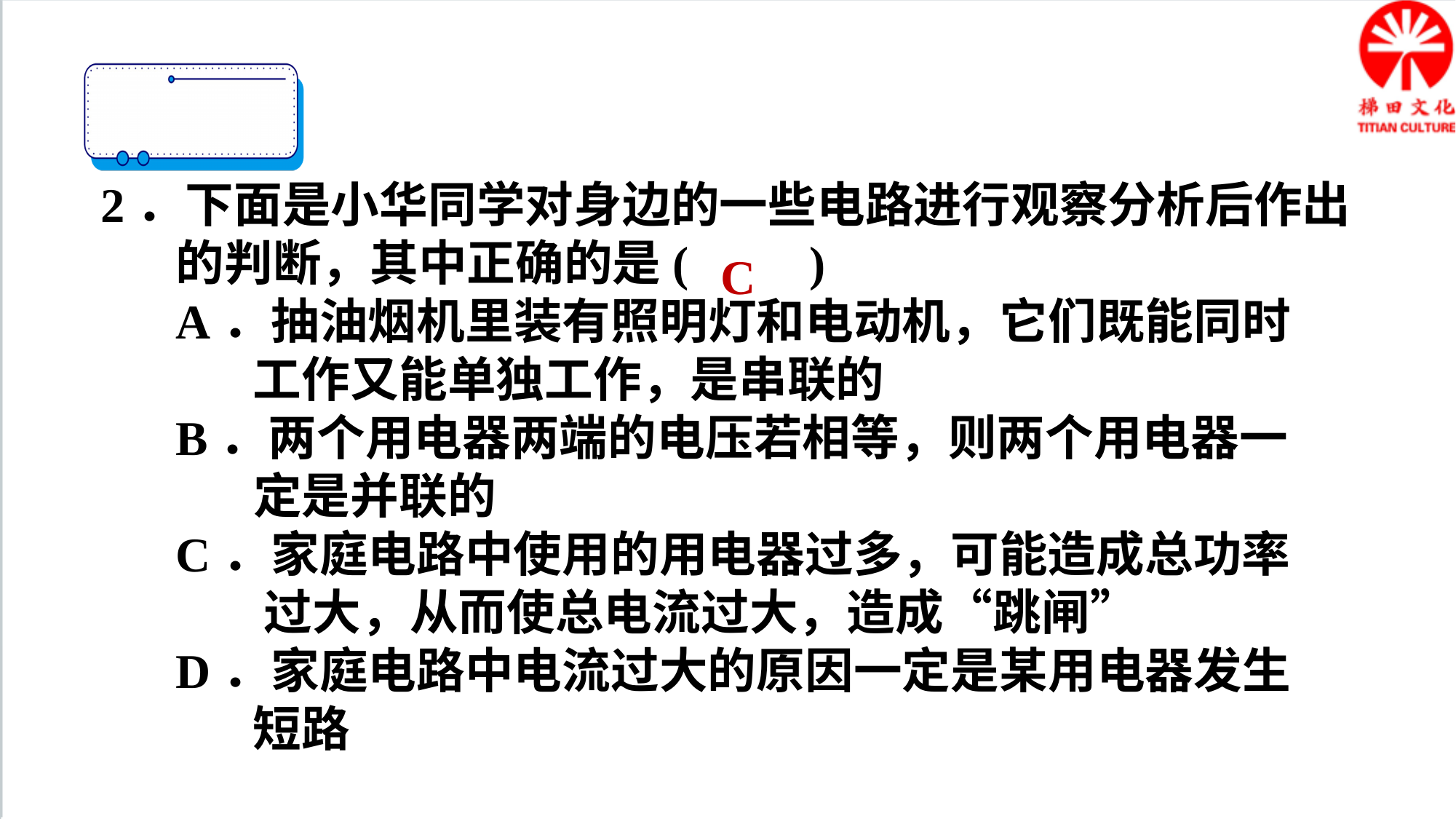

2．下面是小华同学对身边的一些电路进行观察分析后作出的判断，其中正确的是(　　)
A．抽油烟机里装有照明灯和电动机，它们既能同时
       工作又能单独工作，是串联的
B．两个用电器两端的电压若相等，则两个用电器一
       定是并联的
C．家庭电路中使用的用电器过多，可能造成总功率
        过大，从而使总电流过大，造成“跳闸”
D．家庭电路中电流过大的原因一定是某用电器发生
       短路
C